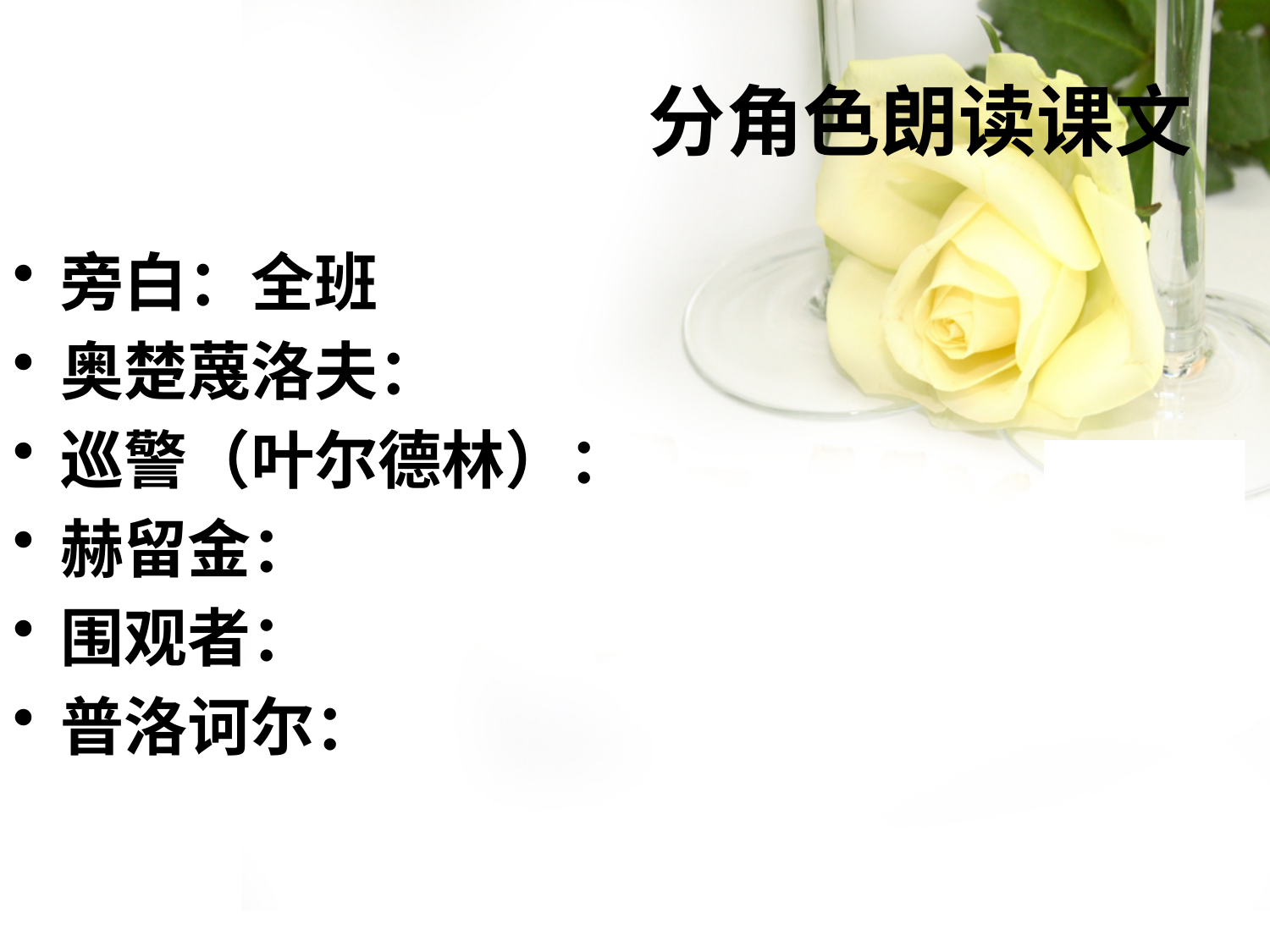

分角色朗读课文
旁白：全班
奥楚蔑洛夫：
巡警（叶尔德林）：
赫留金：
围观者：
普洛诃尔：